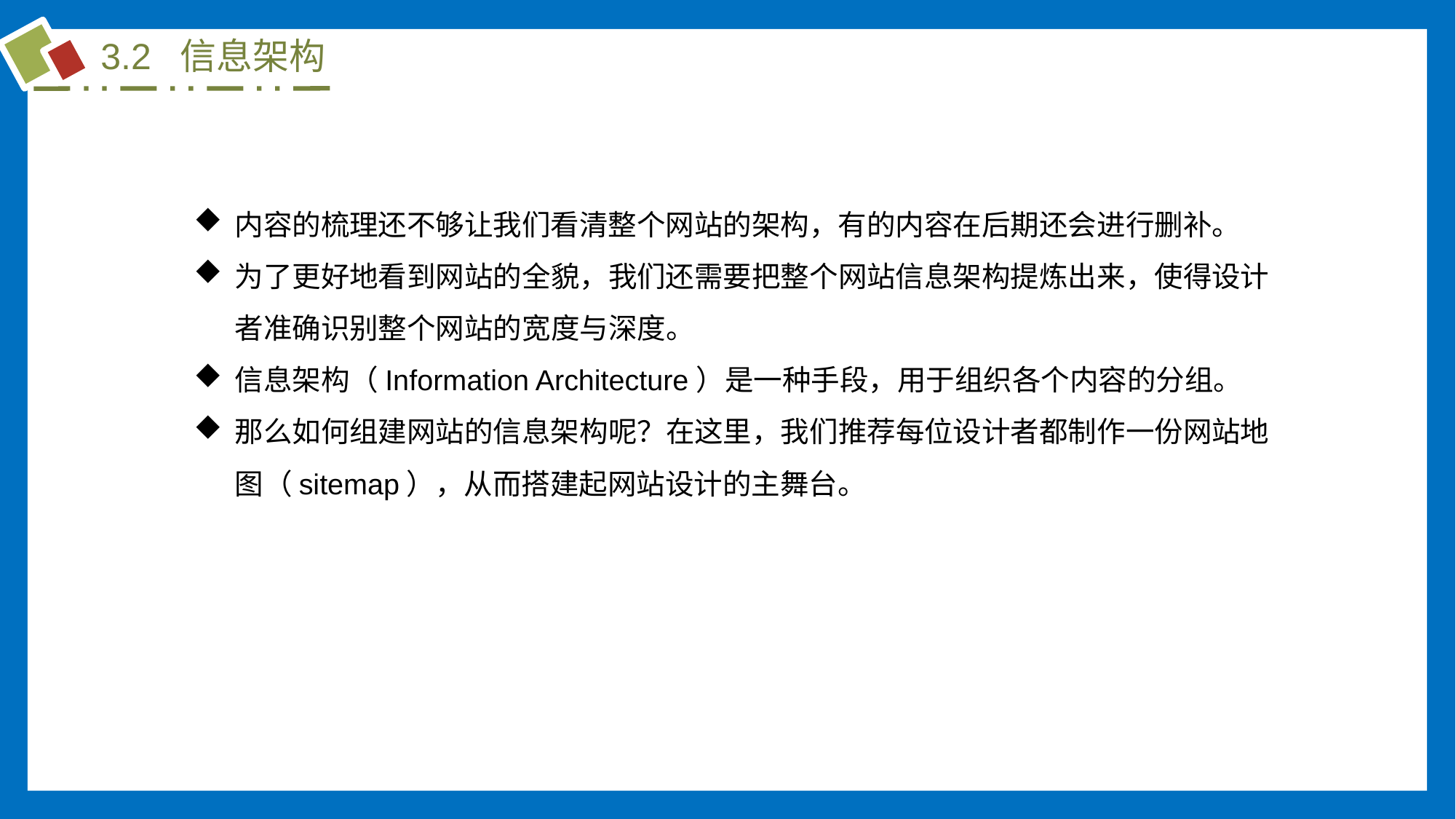

3.2  信息架构

内容的梳理还不够让我们看清整个网站的架构，有的内容在后期还会进行删补。
为了更好地看到网站的全貌，我们还需要把整个网站信息架构提炼出来，使得设计者准确识别整个网站的宽度与深度。
信息架构（Information Architecture）是一种手段，用于组织各个内容的分组。
那么如何组建网站的信息架构呢？在这里，我们推荐每位设计者都制作一份网站地图（sitemap），从而搭建起网站设计的主舞台。